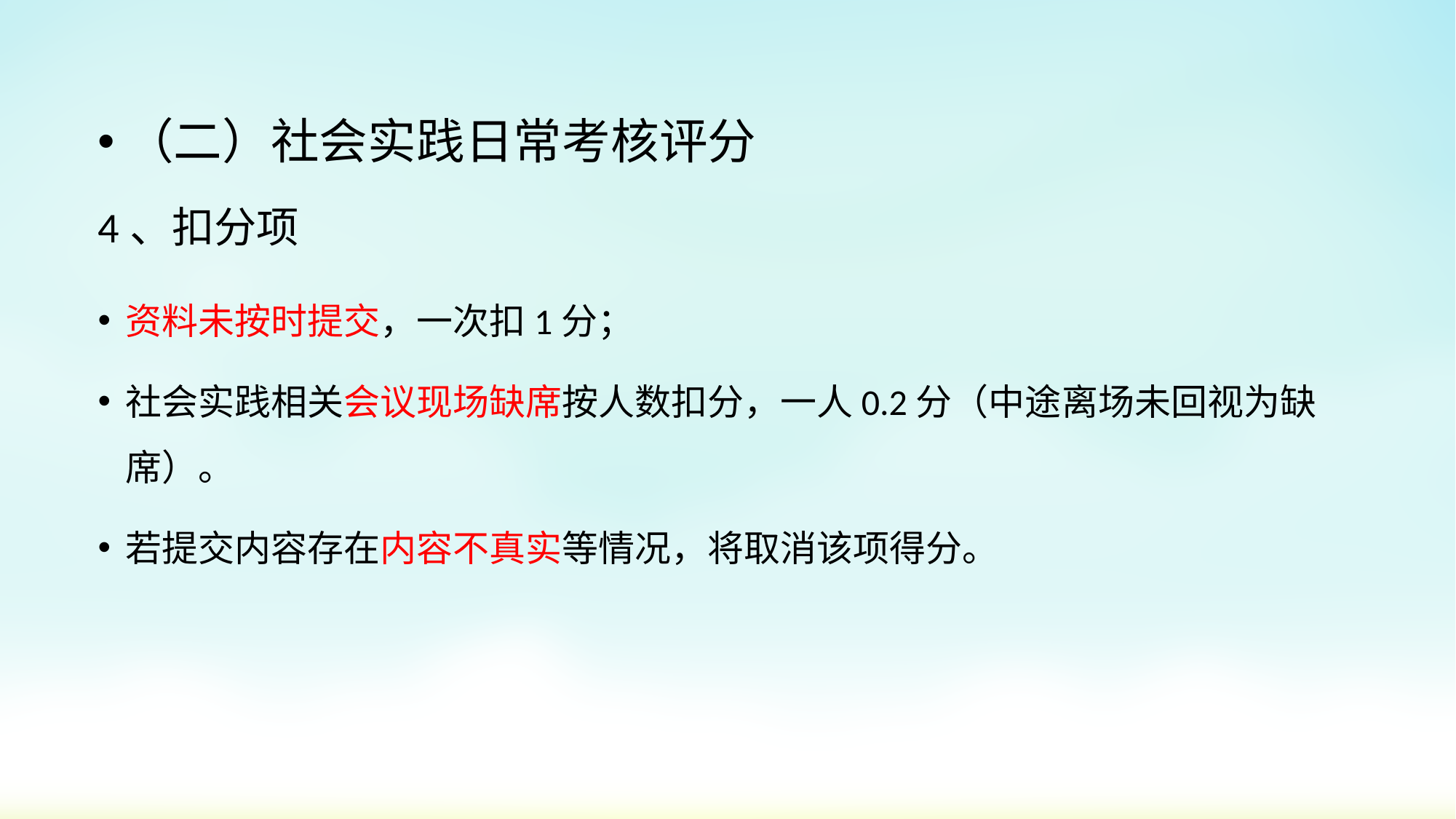

（二）社会实践日常考核评分
4、扣分项
资料未按时提交，一次扣1分；
社会实践相关会议现场缺席按人数扣分，一人0.2分（中途离场未回视为缺席）。
若提交内容存在内容不真实等情况，将取消该项得分。